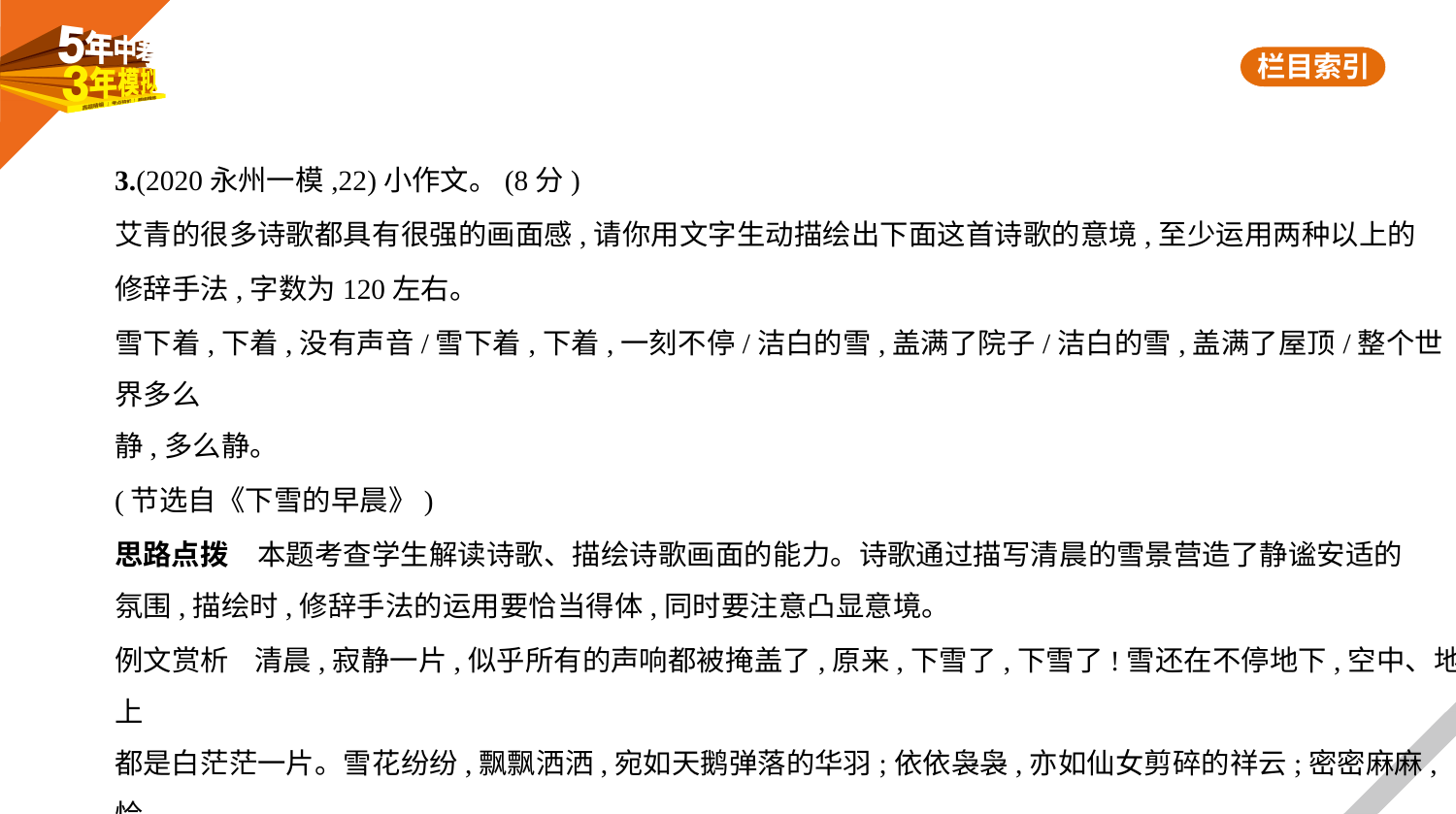

3.(2020永州一模,22)小作文。(8分)
艾青的很多诗歌都具有很强的画面感,请你用文字生动描绘出下面这首诗歌的意境,至少运用两种以上的
修辞手法,字数为120左右。
雪下着,下着,没有声音/雪下着,下着,一刻不停/洁白的雪,盖满了院子/洁白的雪,盖满了屋顶/整个世界多么
静,多么静。
(节选自《下雪的早晨》)
思路点拨　本题考查学生解读诗歌、描绘诗歌画面的能力。诗歌通过描写清晨的雪景营造了静谧安适的
氛围,描绘时,修辞手法的运用要恰当得体,同时要注意凸显意境。
例文赏析    清晨,寂静一片,似乎所有的声响都被掩盖了,原来,下雪了,下雪了!雪还在不停地下,空中、地上
都是白茫茫一片。雪花纷纷,飘飘洒洒,宛如天鹅弹落的华羽;依依袅袅,亦如仙女剪碎的祥云;密密麻麻,恰
似玉人摇落的梨花。看,远处的房屋上、院内外都卧着白雪,整个世界都是那么洁白,宁静。